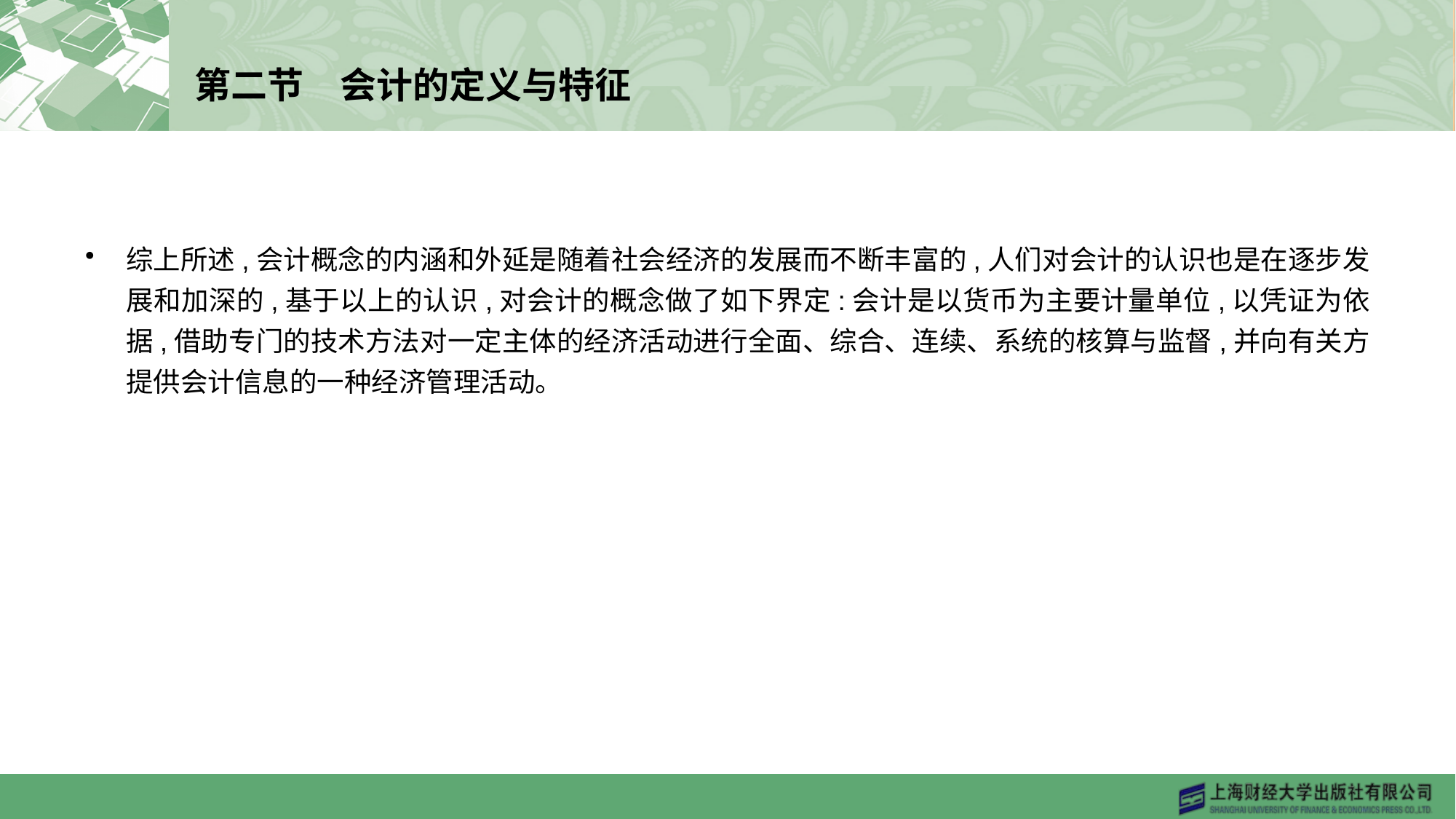

# 第二节　会计的定义与特征
综上所述,会计概念的内涵和外延是随着社会经济的发展而不断丰富的,人们对会计的认识也是在逐步发展和加深的,基于以上的认识,对会计的概念做了如下界定:会计是以货币为主要计量单位,以凭证为依据,借助专门的技术方法对一定主体的经济活动进行全面、综合、连续、系统的核算与监督,并向有关方提供会计信息的一种经济管理活动。